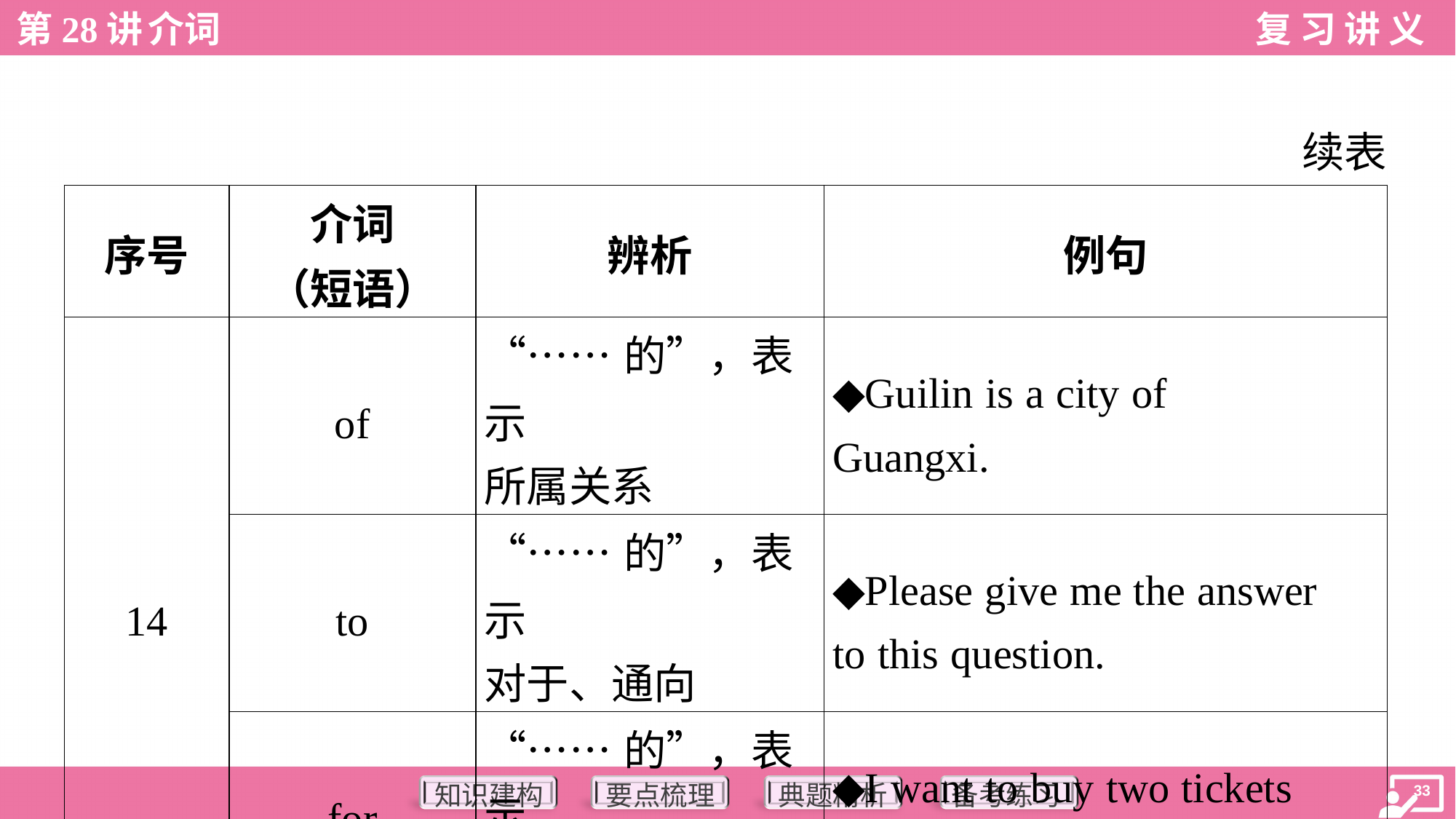

续表
| 序号 | 介词 （短语） | 辨析 | 例句 |
| --- | --- | --- | --- |
| 14 | of | “……的”，表示 所属关系 | ◆Guilin is a city of Guangxi. |
|  | to | “……的”，表示 对于、通向 | ◆Please give me the answer to this question. |
|  | for | “……的”，表示 用途 | ◆I want to buy two tickets for the film. |